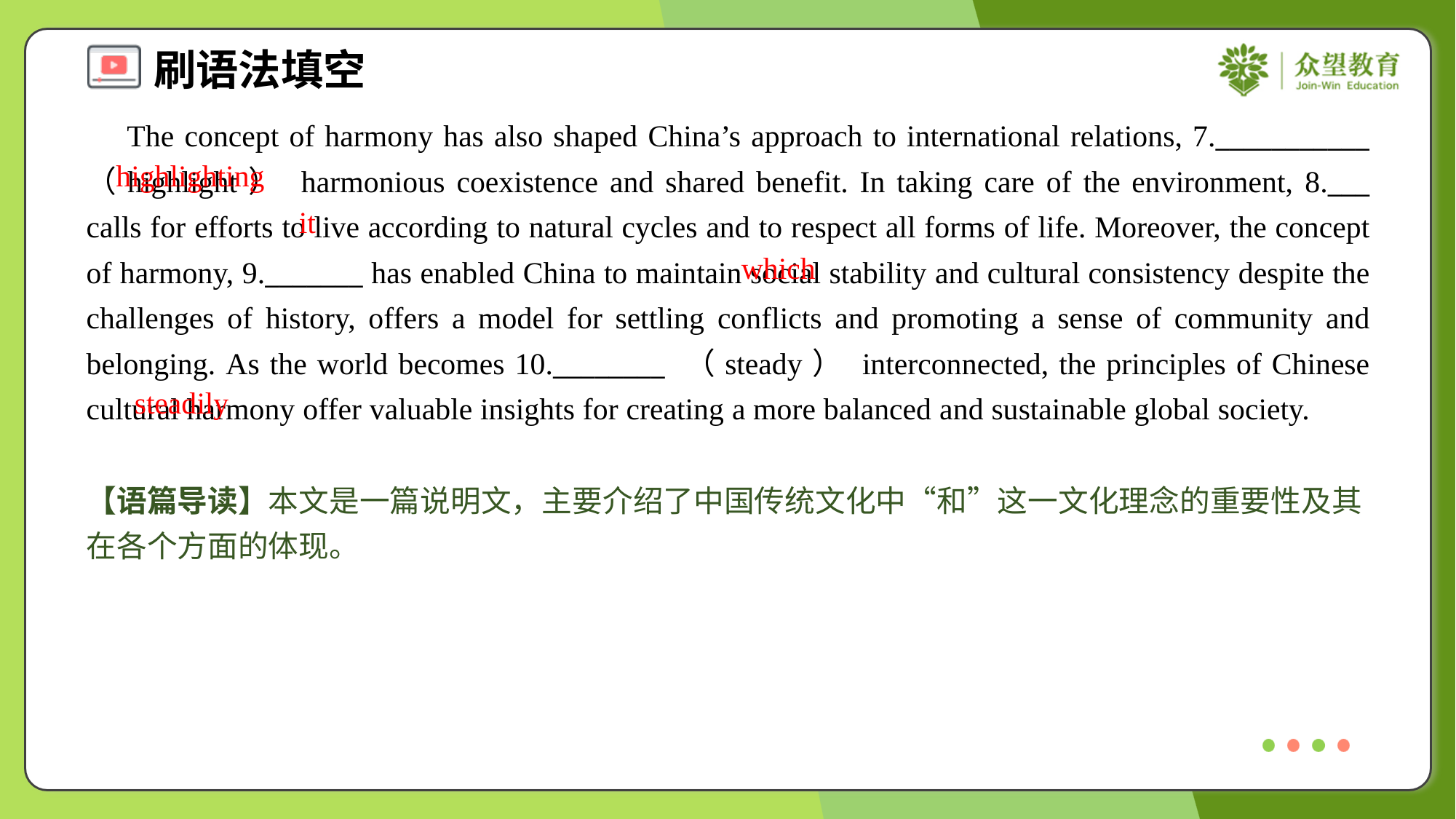

The concept of harmony has also shaped China’s approach to international relations, 7.___________ （highlight） harmonious coexistence and shared benefit. In taking care of the environment, 8.___ calls for efforts to live according to natural cycles and to respect all forms of life. Moreover, the concept of harmony, 9._______ has enabled China to maintain social stability and cultural consistency despite the challenges of history, offers a model for settling conflicts and promoting a sense of community and belonging. As the world becomes 10.________ （steady） interconnected, the principles of Chinese cultural harmony offer valuable insights for creating a more balanced and sustainable global society.
highlighting
it
which
steadily
【语篇导读】本文是一篇说明文，主要介绍了中国传统文化中“和”这一文化理念的重要性及其在各个方面的体现。